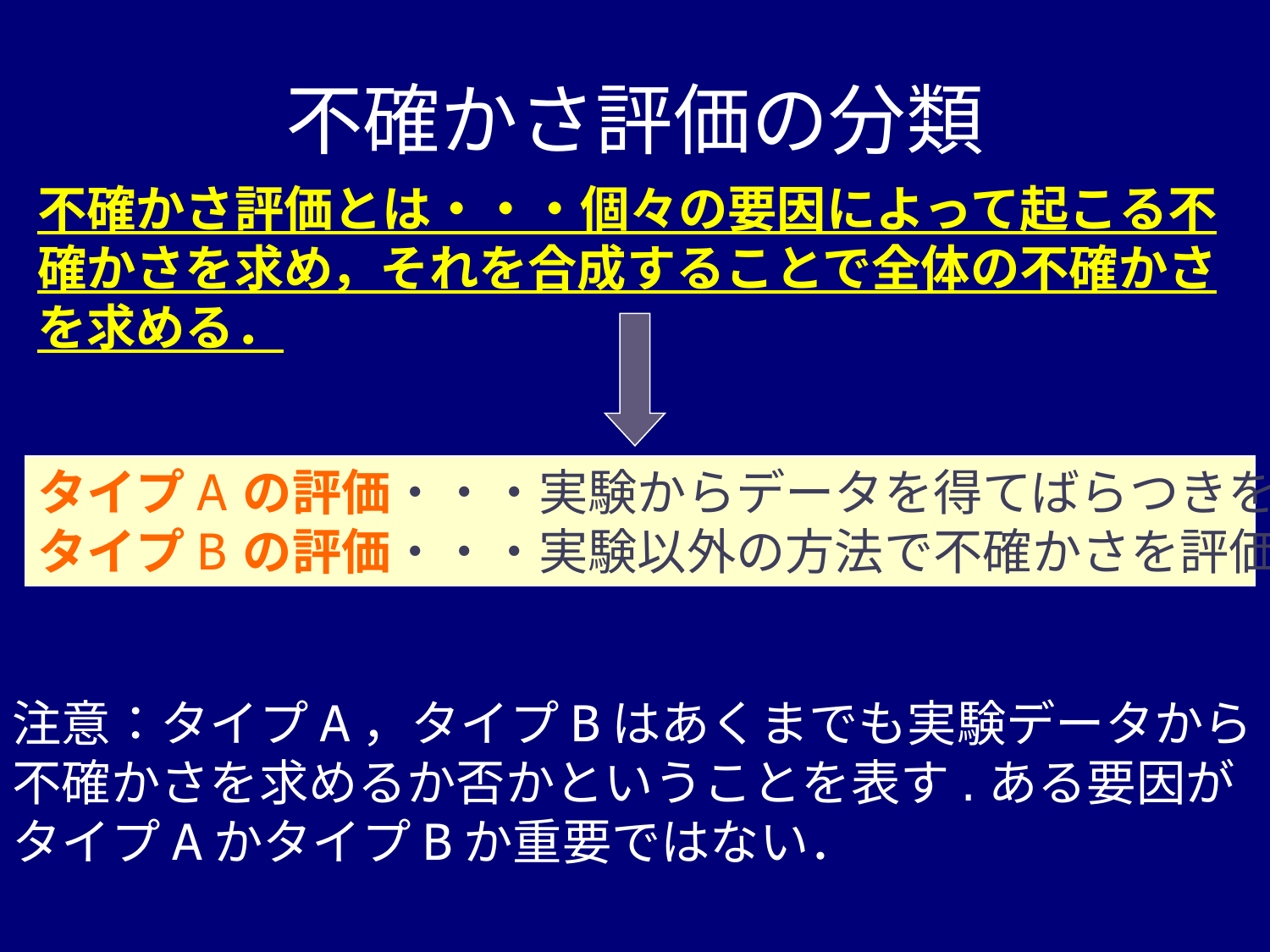

# 不確かさ評価の分類
不確かさ評価とは・・・個々の要因によって起こる不確かさを求め，それを合成することで全体の不確かさを求める．

タイプAの評価・・・実験からデータを得てばらつきを求める．
タイプBの評価・・・実験以外の方法で不確かさを評価する．
注意：タイプA，タイプBはあくまでも実験データから不確かさを求めるか否かということを表す.ある要因がタイプAかタイプBか重要ではない．